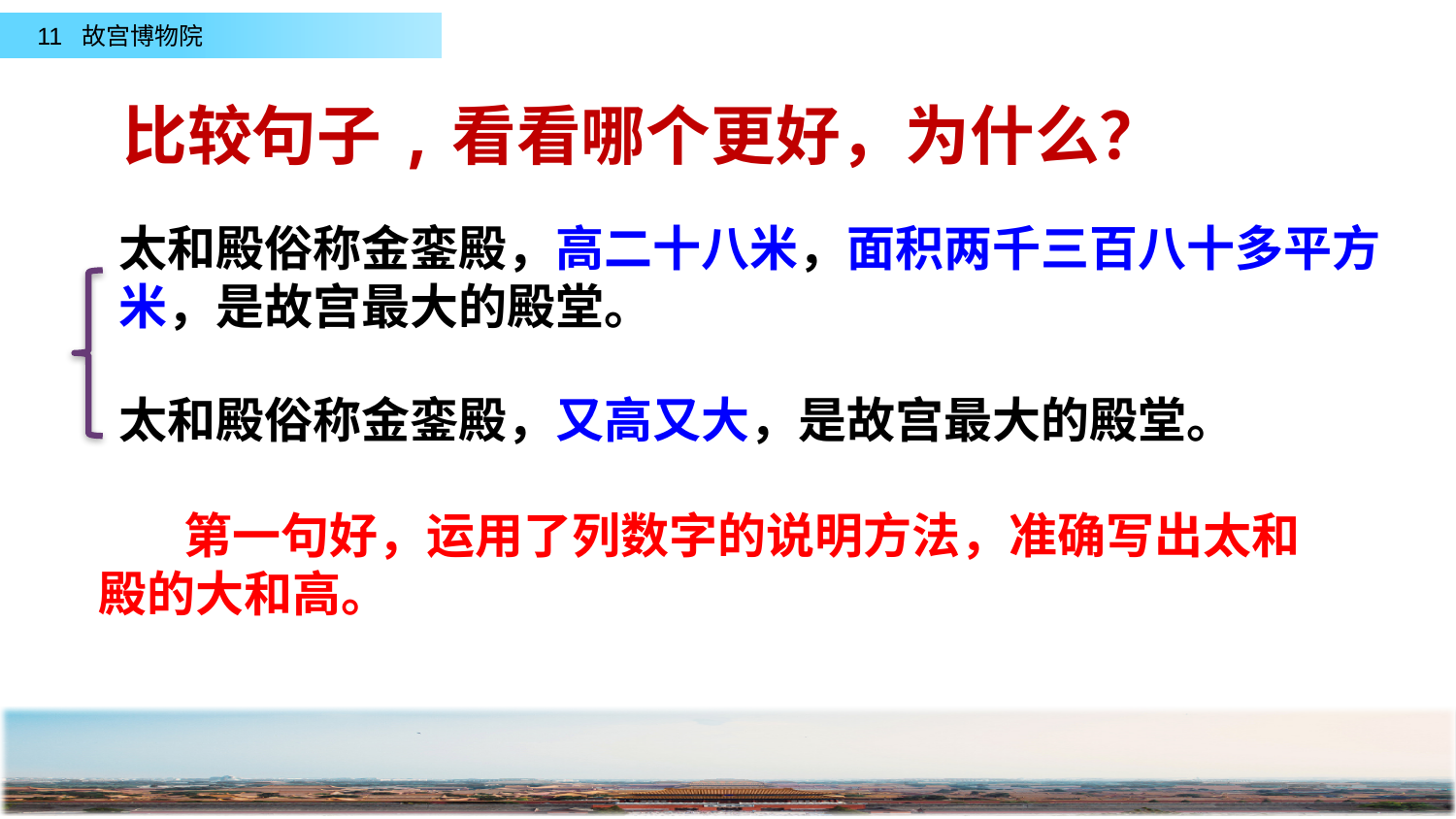

比较句子,看看哪个更好，为什么？
太和殿俗称金銮殿，高二十八米，面积两千三百八十多平方米，是故宫最大的殿堂。

太和殿俗称金銮殿，又高又大，是故宫最大的殿堂。
第一句好，运用了列数字的说明方法，准确写出太和殿的大和高。